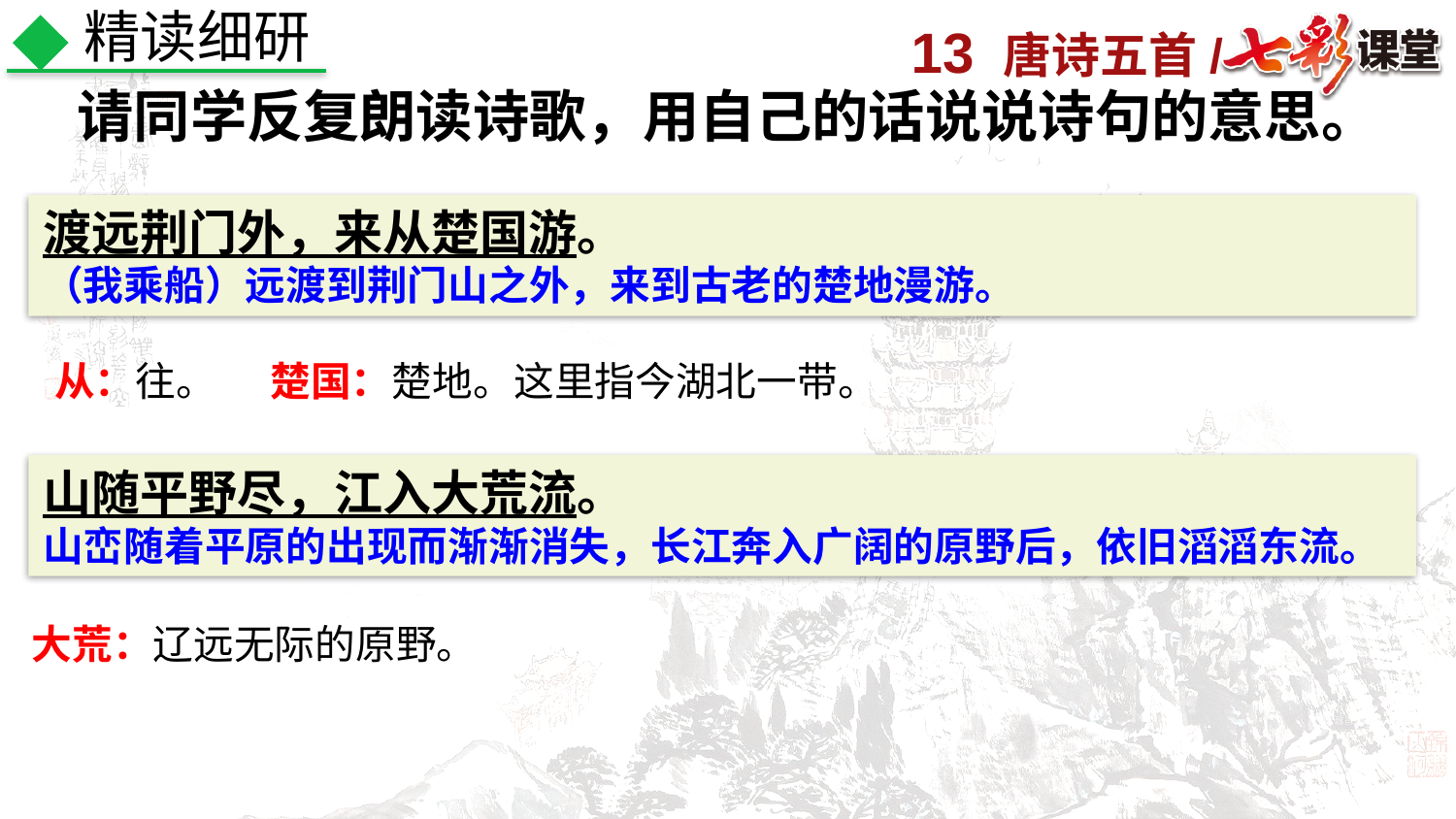

精读细研

请同学反复朗读诗歌，用自己的话说说诗句的意思。
渡远荆门外，来从楚国游。
（我乘船）远渡到荆门山之外，来到古老的楚地漫游。
从：往。      楚国：楚地。这里指今湖北一带。
山随平野尽，江入大荒流。
山峦随着平原的出现而渐渐消失，长江奔入广阔的原野后，依旧滔滔东流。
大荒：辽远无际的原野。